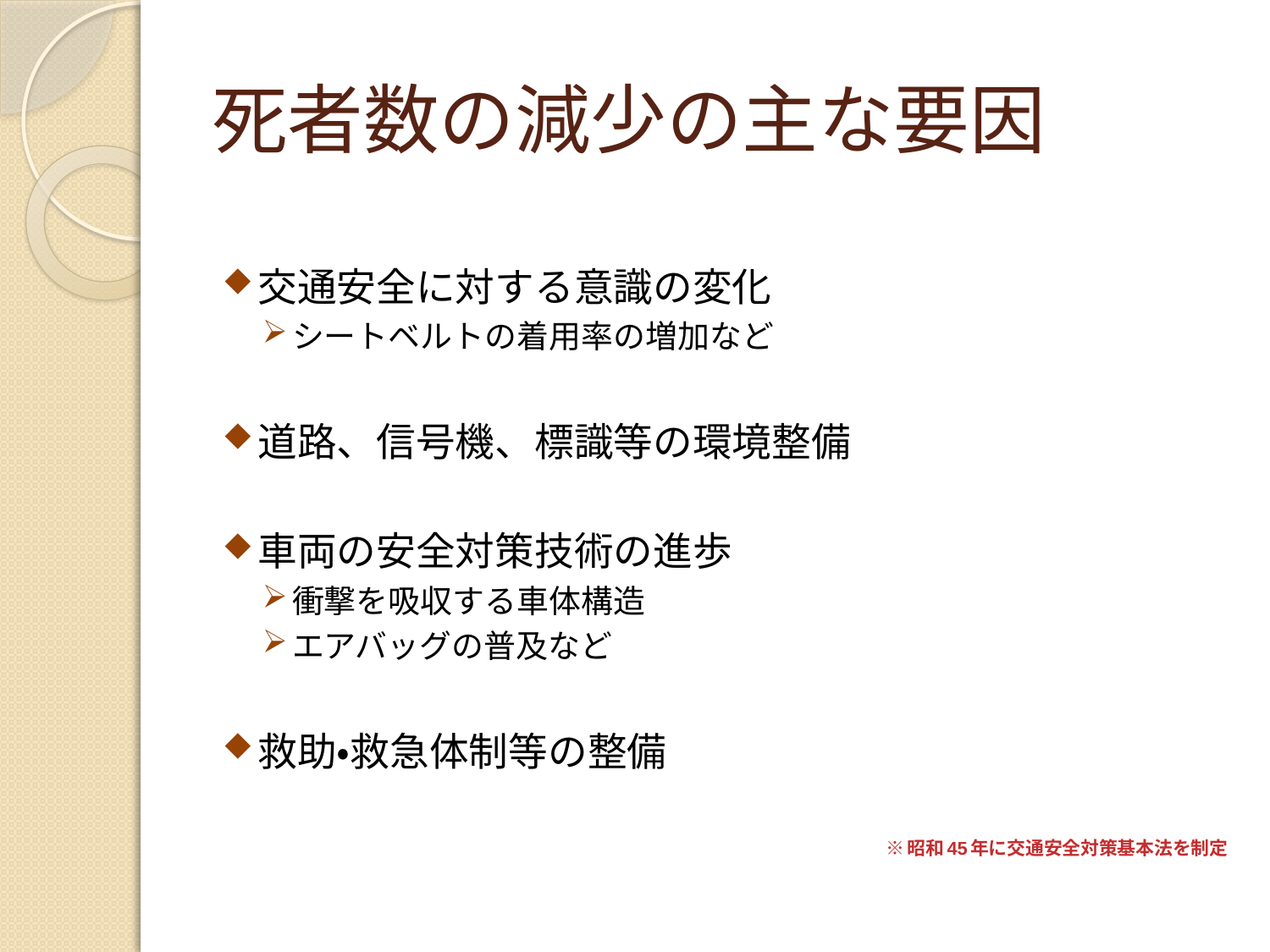

# 死者数の減少の主な要因

交通安全に対する意識の変化
シートベルトの着用率の増加など

道路、信号機、標識等の環境整備

車両の安全対策技術の進歩
衝撃を吸収する車体構造
エアバッグの普及など

救助・救急体制等の整備

※昭和45年に交通安全対策基本法を制定